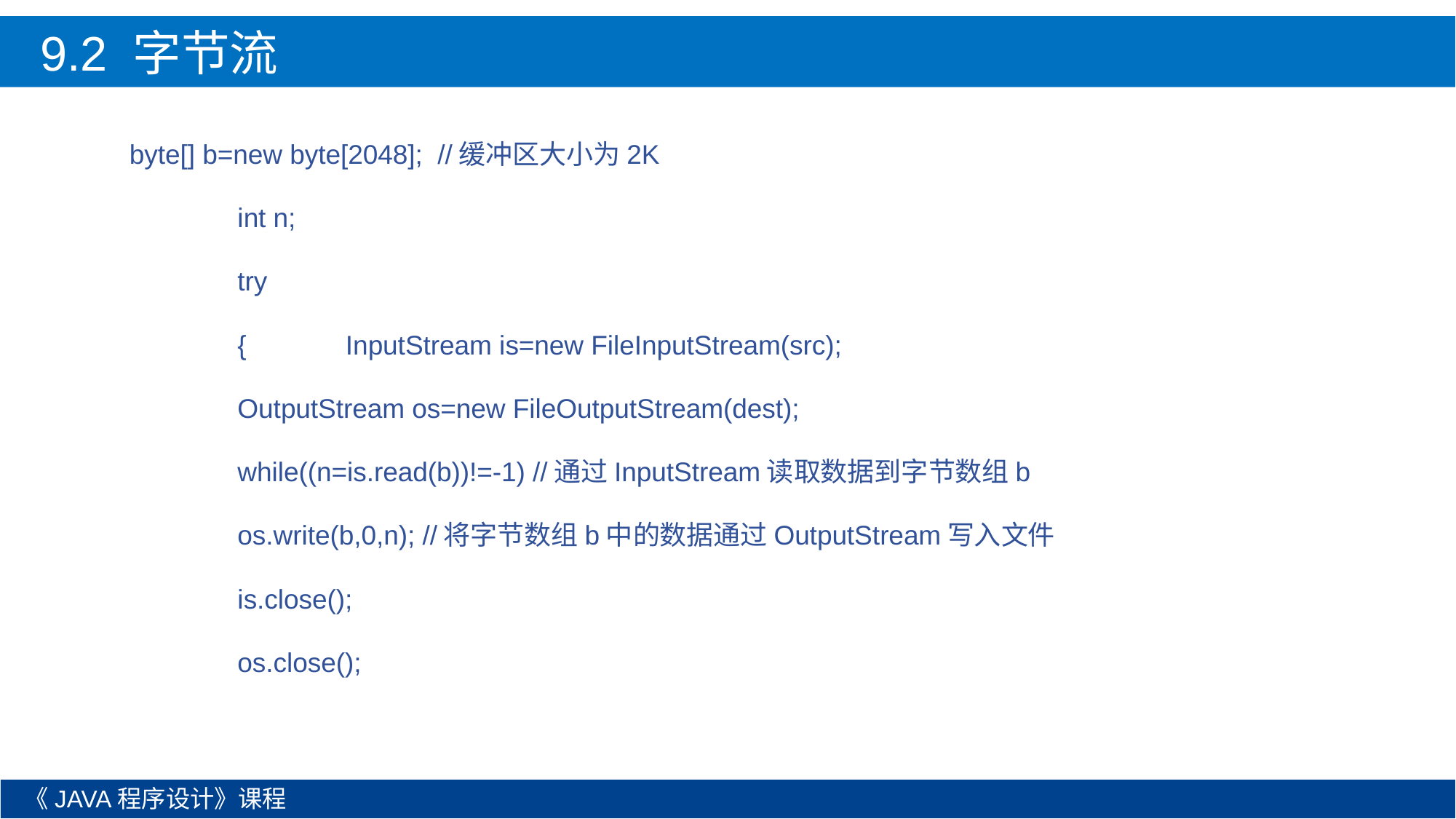

9.2 字节流
byte[] b=new byte[2048];  //缓冲区大小为2K
		int n;
		try
		{	InputStream is=new FileInputStream(src);
			OutputStream os=new FileOutputStream(dest);
			while((n=is.read(b))!=-1) //通过InputStream读取数据到字节数组b
				os.write(b,0,n); //将字节数组b中的数据通过OutputStream写入文件
			is.close();
			os.close();
《JAVA程序设计》课程